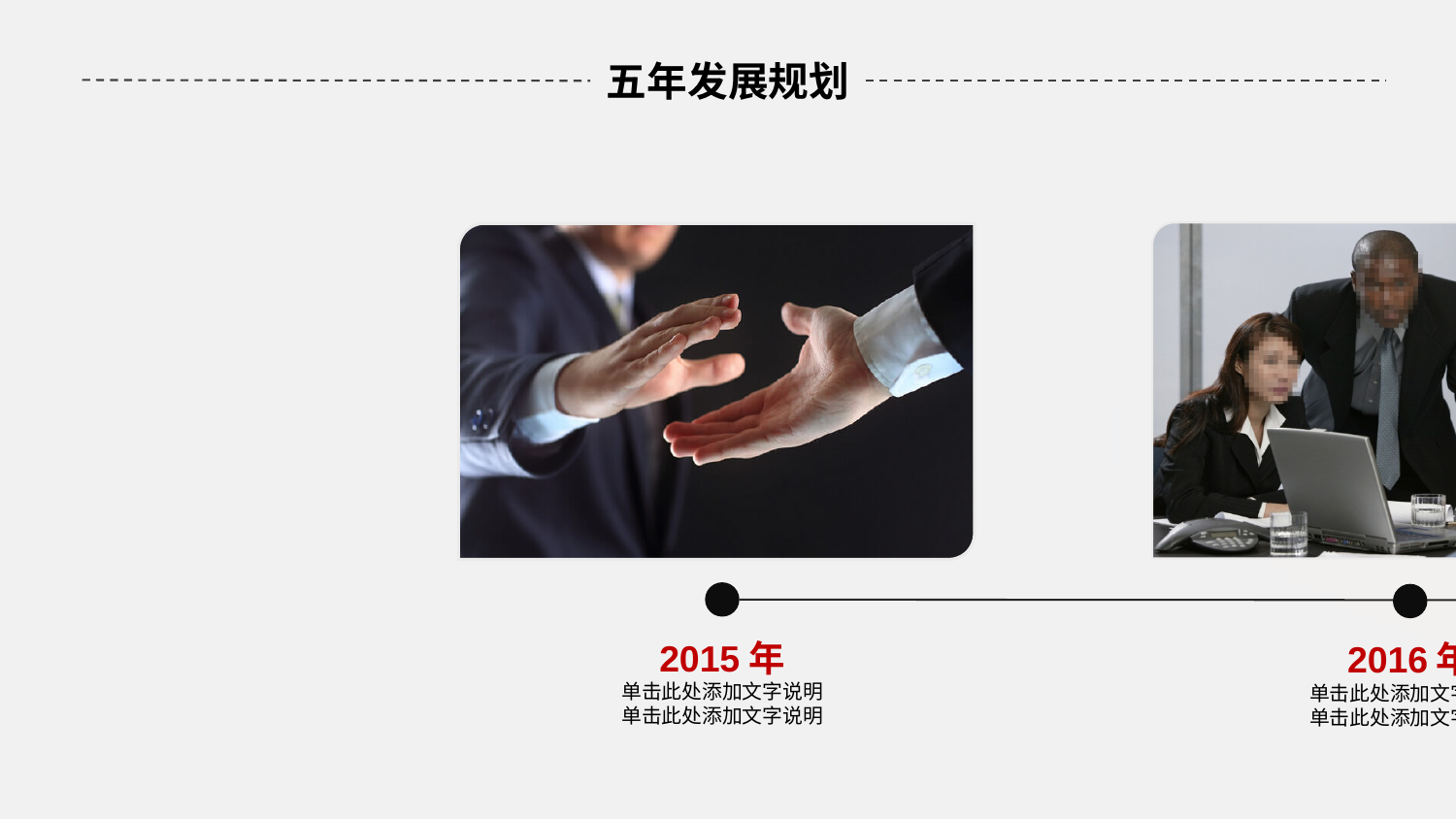

# 五年发展规划

2015年
单击此处添加文字说明
单击此处添加文字说明
2016年
单击此处添加文字说明
单击此处添加文字说明
2017年
单击此处添加文字说明
单击此处添加文字说明
2018年
单击此处添加文字说明
单击此处添加文字说明
2019年
单击此处添加文字说明
单击此处添加文字说明